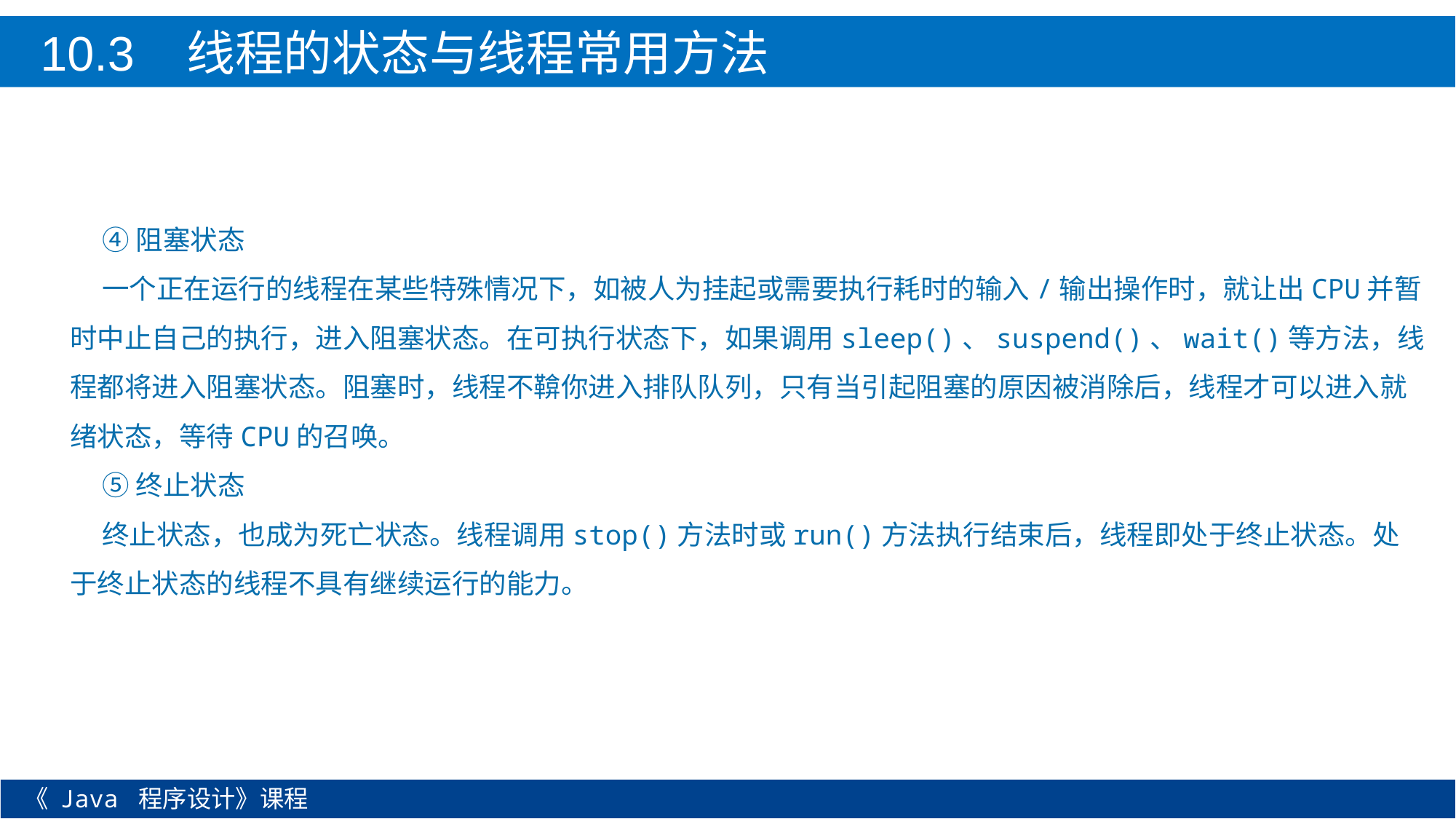

10.3   线程的状态与线程常用方法
④阻塞状态
一个正在运行的线程在某些特殊情况下，如被人为挂起或需要执行耗时的输入/输出操作时，就让出CPU并暂时中止自己的执行，进入阻塞状态。在可执行状态下，如果调用sleep()、suspend()、wait()等方法，线程都将进入阻塞状态。阻塞时，线程不鞥你进入排队队列，只有当引起阻塞的原因被消除后，线程才可以进入就绪状态，等待CPU的召唤。
⑤终止状态
终止状态，也成为死亡状态。线程调用stop()方法时或run()方法执行结束后，线程即处于终止状态。处于终止状态的线程不具有继续运行的能力。
《 Java 程序设计》课程